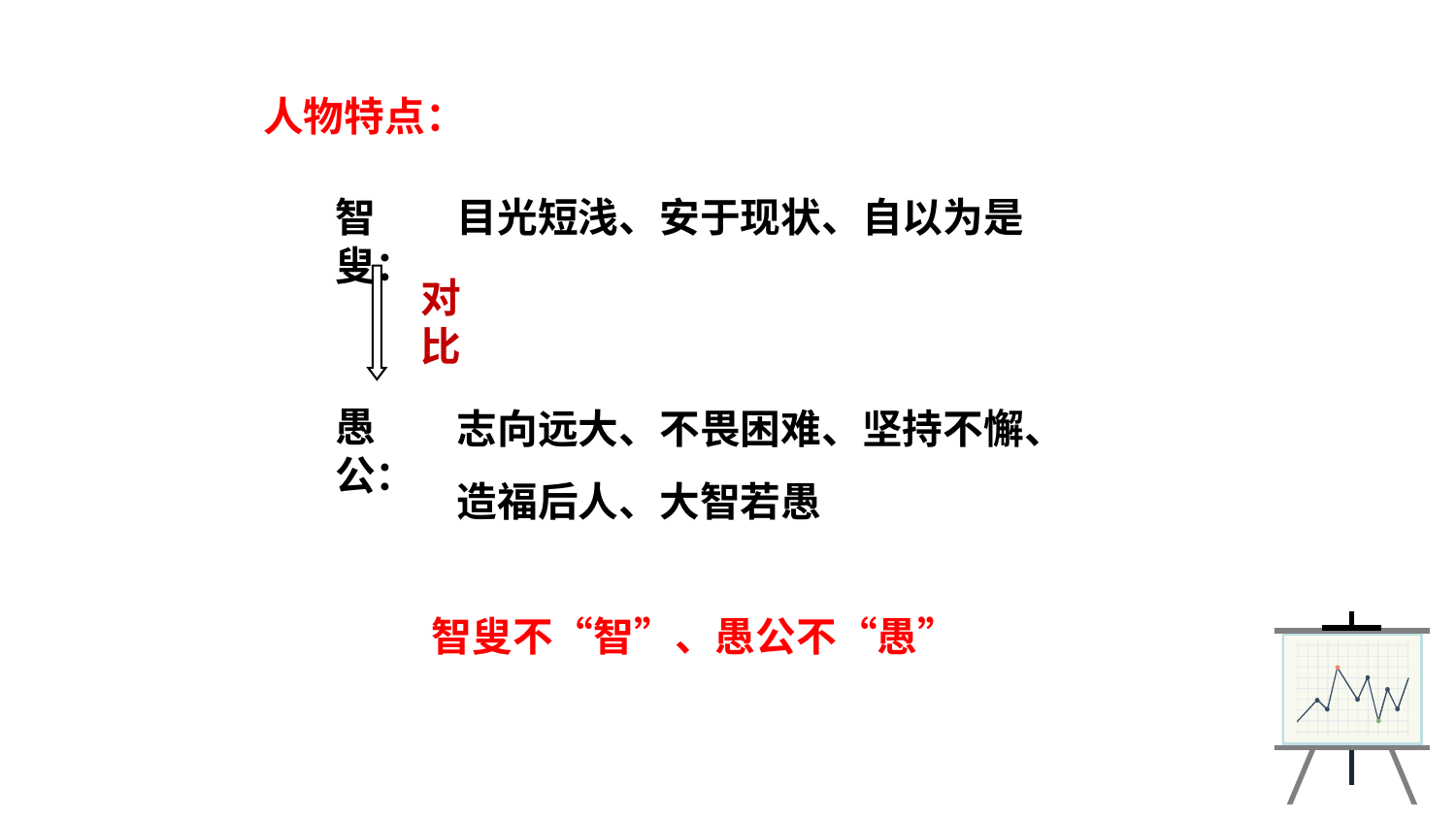

人物特点：
智叟：
目光短浅、安于现状、自以为是
对比

志向远大、不畏困难、坚持不懈、
造福后人、大智若愚
愚公：
智叟不“智”、愚公不“愚”